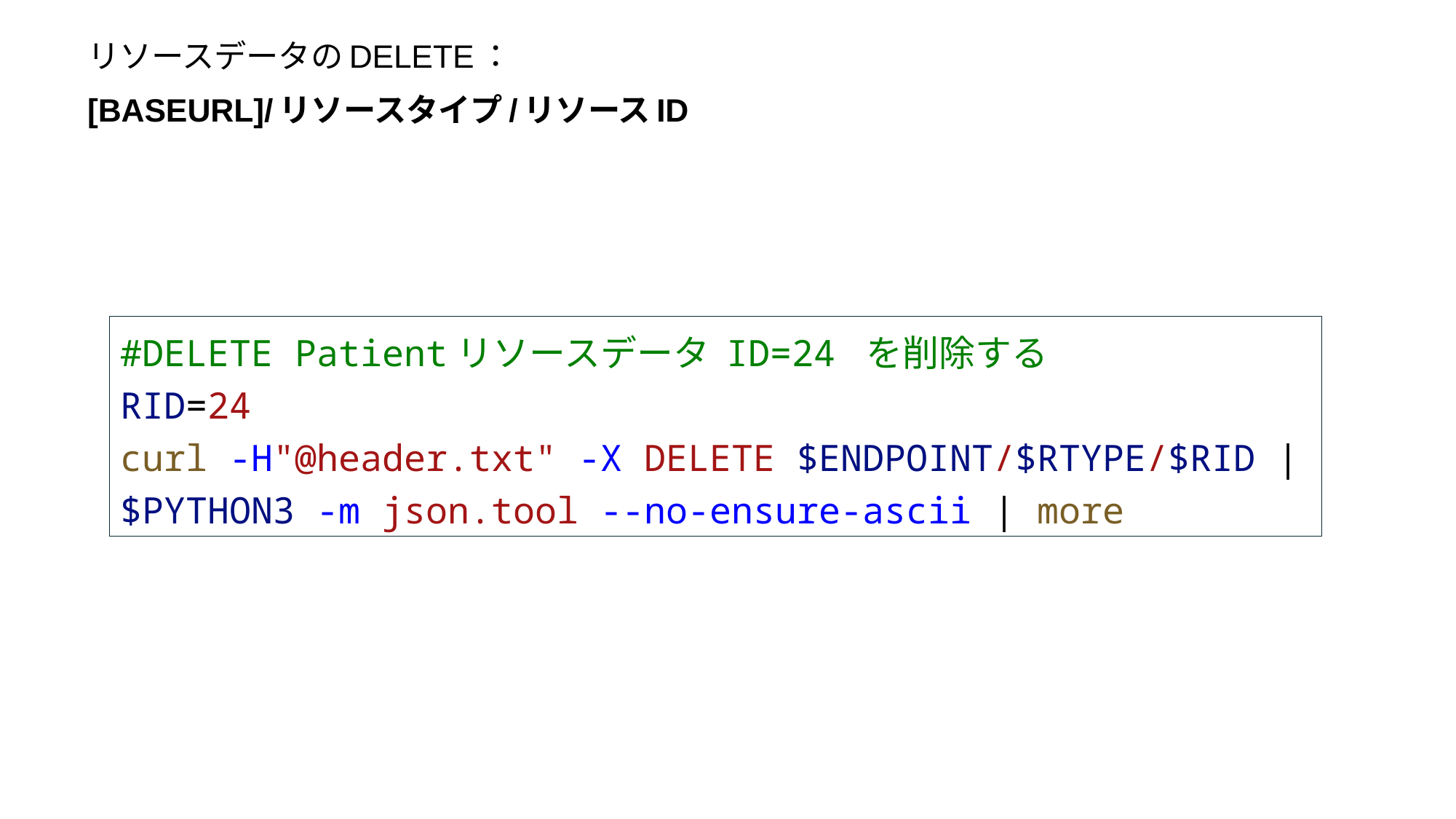

# リソースデータのDELETE： [BASEURL]/リソースタイプ/リソースID
#DELETE Patientリソースデータ ID=24 を削除する
RID=24
curl -H"@header.txt" -X DELETE $ENDPOINT/$RTYPE/$RID | $PYTHON3 -m json.tool --no-ensure-ascii | more